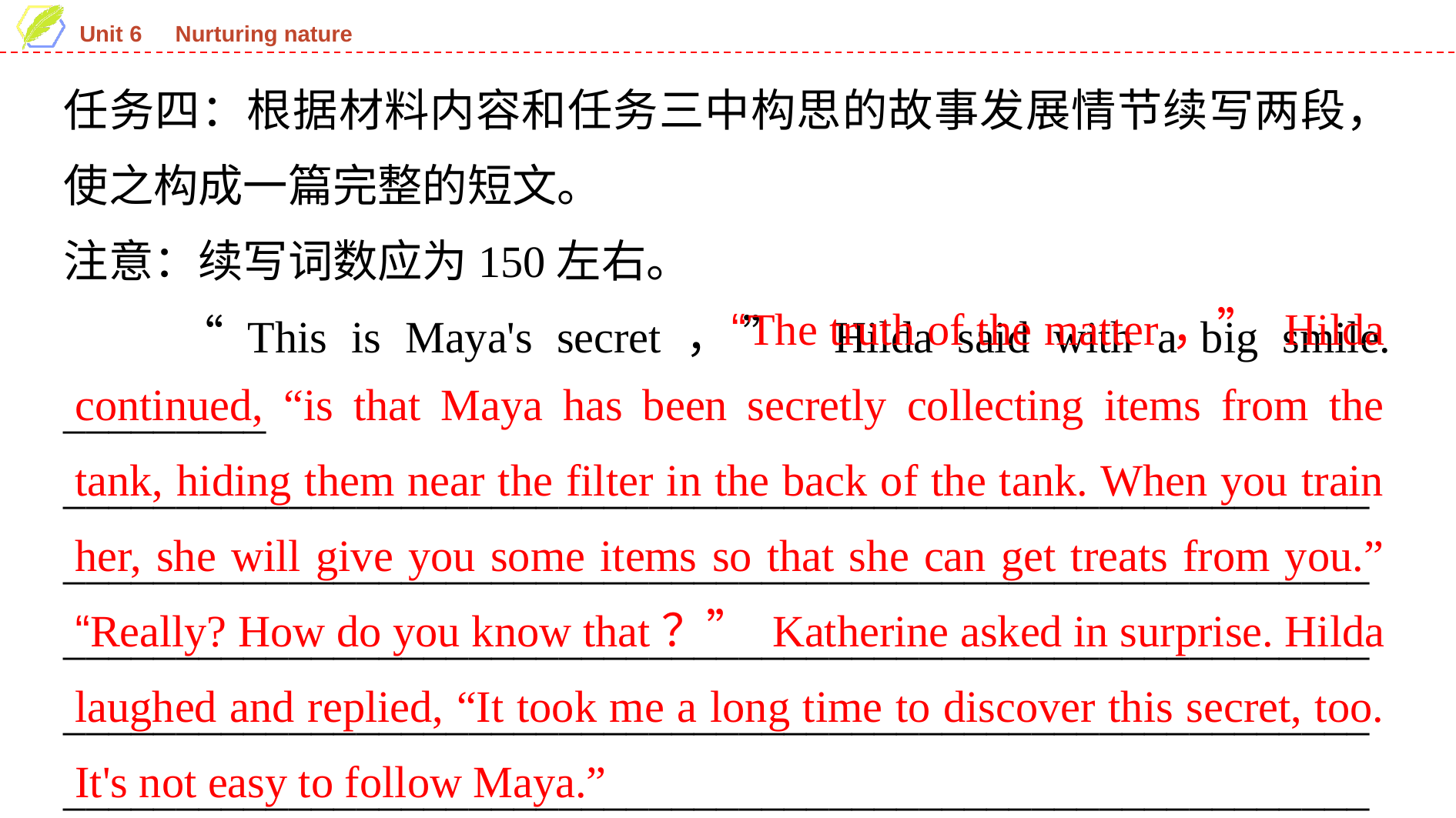

任务四：根据材料内容和任务三中构思的故事发展情节续写两段，使之构成一篇完整的短文。
注意：续写词数应为150左右。
　　“This is Maya's secret，” Hilda said with a big smile. _________
______________________________________________________________________________________________________________________________________________________________________________________________________________________________________________________________________________________________________________________________________________________
                                                “The truth of the matter，” Hilda continued, “is that Maya has been secretly collecting items from the tank, hiding them near the filter in the back of the tank. When you train her, she will give you some items so that she can get treats from you.” “Really? How do you know that？” Katherine asked in surprise. Hilda laughed and replied, “It took me a long time to discover this secret, too. It's not easy to follow Maya.”